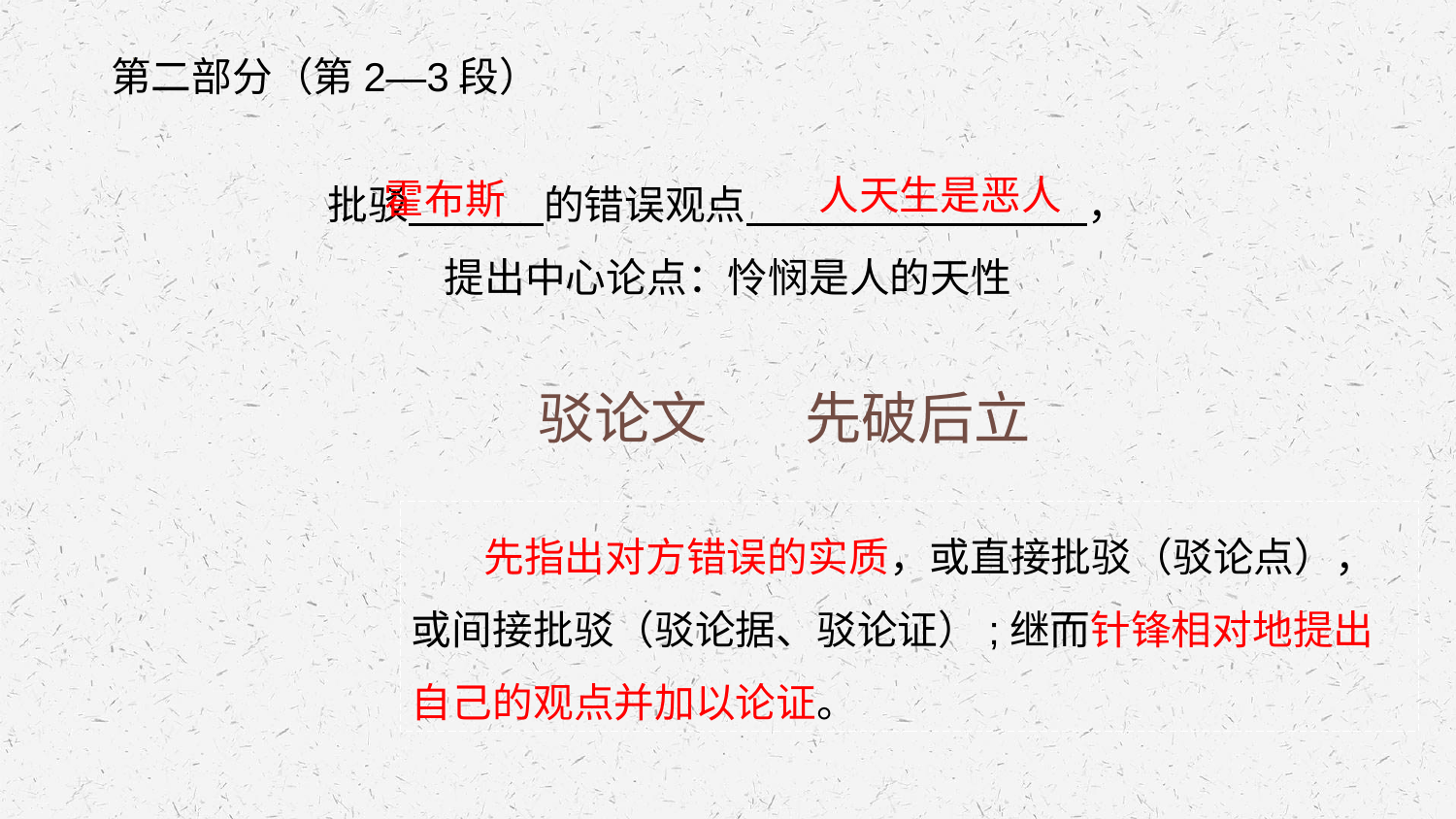

第二部分（第2—3段）
批驳               的错误观点                                      ，
提出中心论点：怜悯是人的天性
人天生是恶人
霍布斯
驳论文
先破后立
       先指出对方错误的实质，或直接批驳（驳论点），或间接批驳（驳论据、驳论证）;继而针锋相对地提出自己的观点并加以论证。